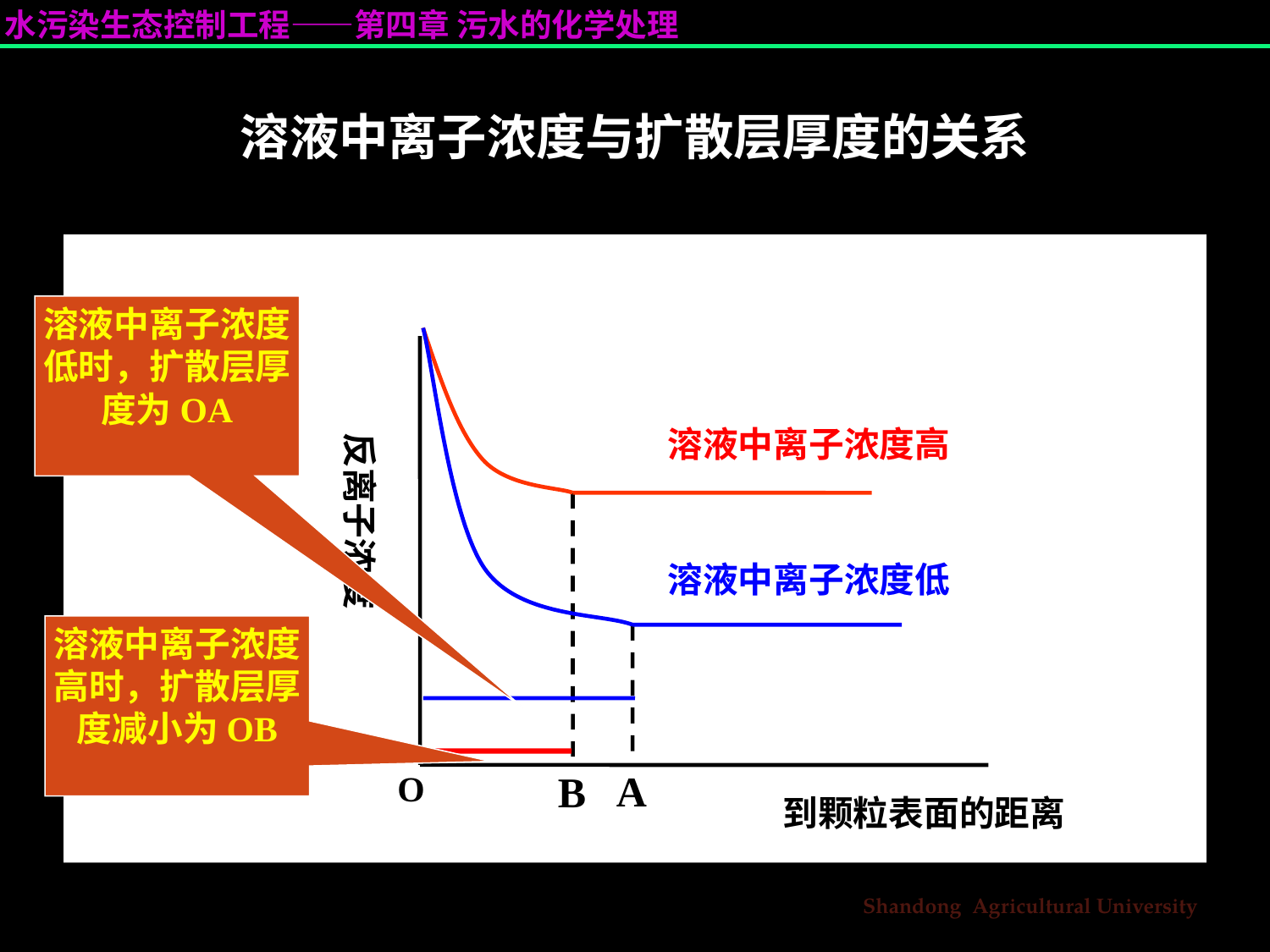

# 溶液中离子浓度与扩散层厚度的关系

溶液中离子浓度低时，扩散层厚度为OA

反离子浓度

到颗粒表面的距离
O
溶液中离子浓度高

溶液中离子浓度低
溶液中离子浓度高时，扩散层厚度减小为OB

A
B